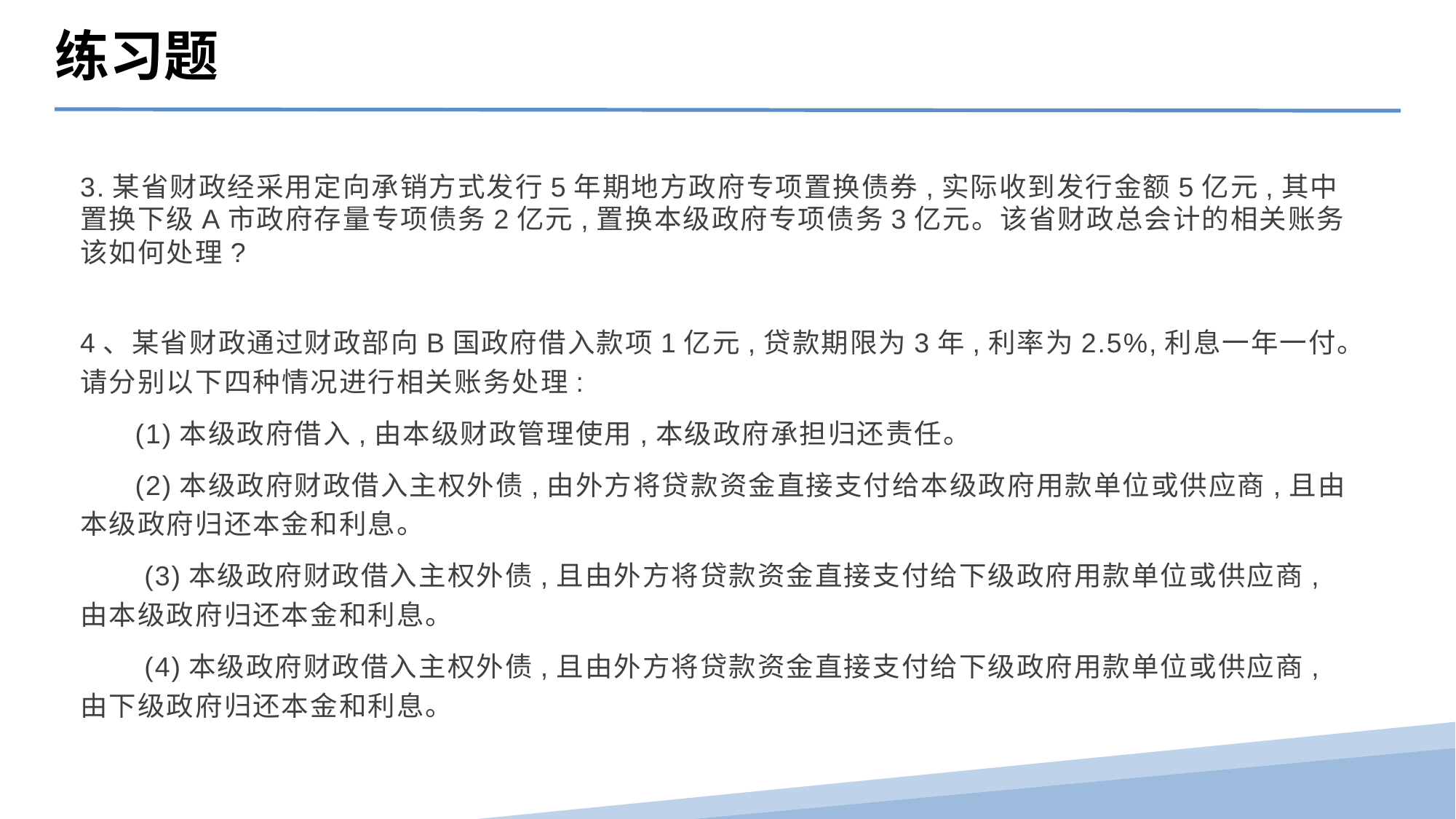

练习题
3.某省财政经采用定向承销方式发行5年期地方政府专项置换债券,实际收到发行金额5亿元,其中置换下级A市政府存量专项债务2亿元,置换本级政府专项债务3亿元。该省财政总会计的相关账务该如何处理?

4、某省财政通过财政部向B国政府借入款项1亿元,贷款期限为3年,利率为2.5%,利息一年一付。请分别以下四种情况进行相关账务处理:
      (1)本级政府借入,由本级财政管理使用,本级政府承担归还责任。
      (2)本级政府财政借入主权外债,由外方将贷款资金直接支付给本级政府用款单位或供应商,且由本级政府归还本金和利息。
　　(3)本级政府财政借入主权外债,且由外方将贷款资金直接支付给下级政府用款单位或供应商,由本级政府归还本金和利息。
　　(4)本级政府财政借入主权外债,且由外方将贷款资金直接支付给下级政府用款单位或供应商,由下级政府归还本金和利息。